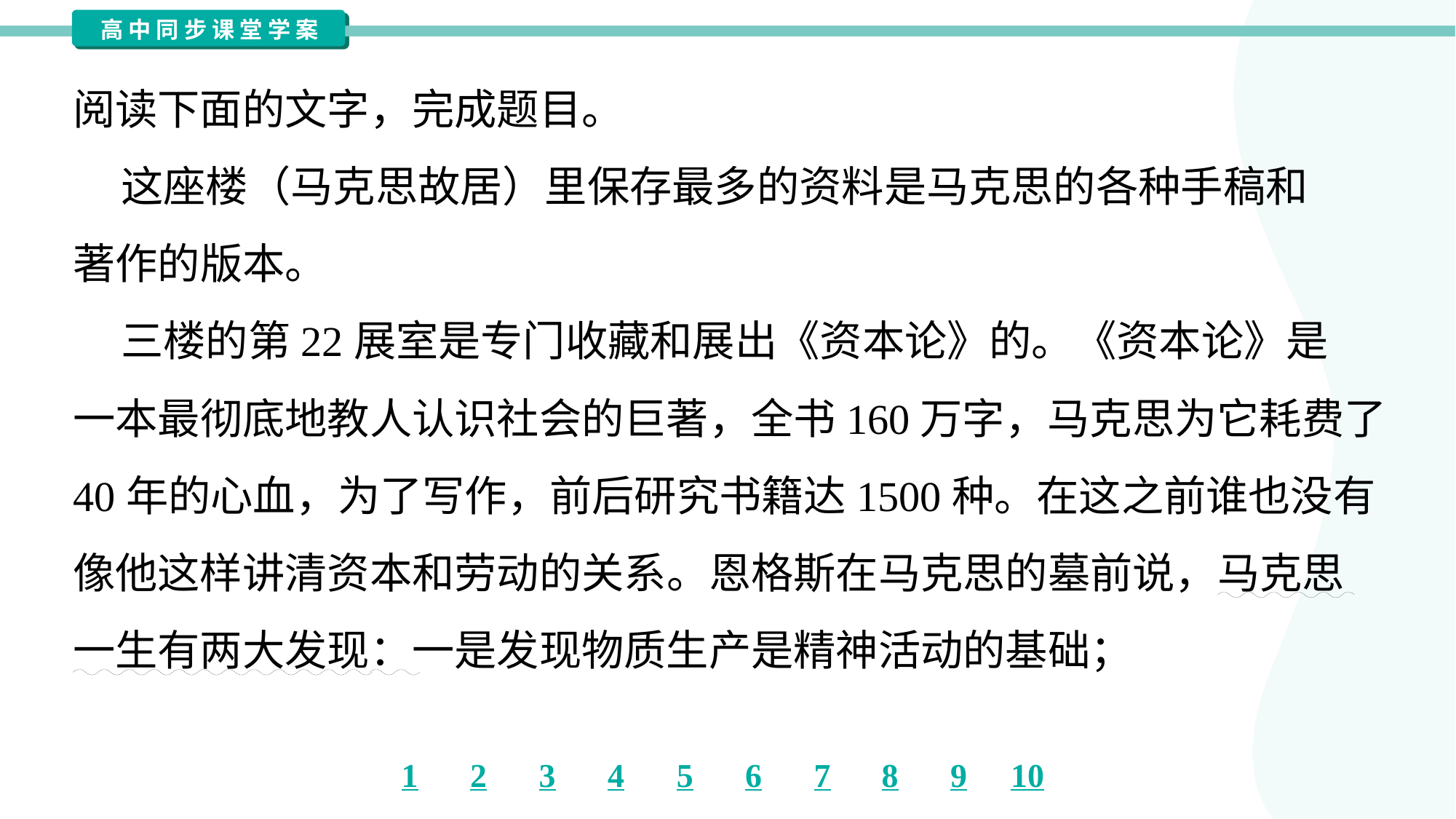

阅读下面的文字，完成题目。
    这座楼（马克思故居）里保存最多的资料是马克思的各种手稿和
著作的版本。
    三楼的第22展室是专门收藏和展出《资本论》的。《资本论》是
一本最彻底地教人认识社会的巨著，全书160万字，马克思为它耗费了
40年的心血，为了写作，前后研究书籍达1500种。在这之前谁也没有
像他这样讲清资本和劳动的关系。恩格斯在马克思的墓前说，马克思
一生有两大发现：一是发现物质生产是精神活动的基础；